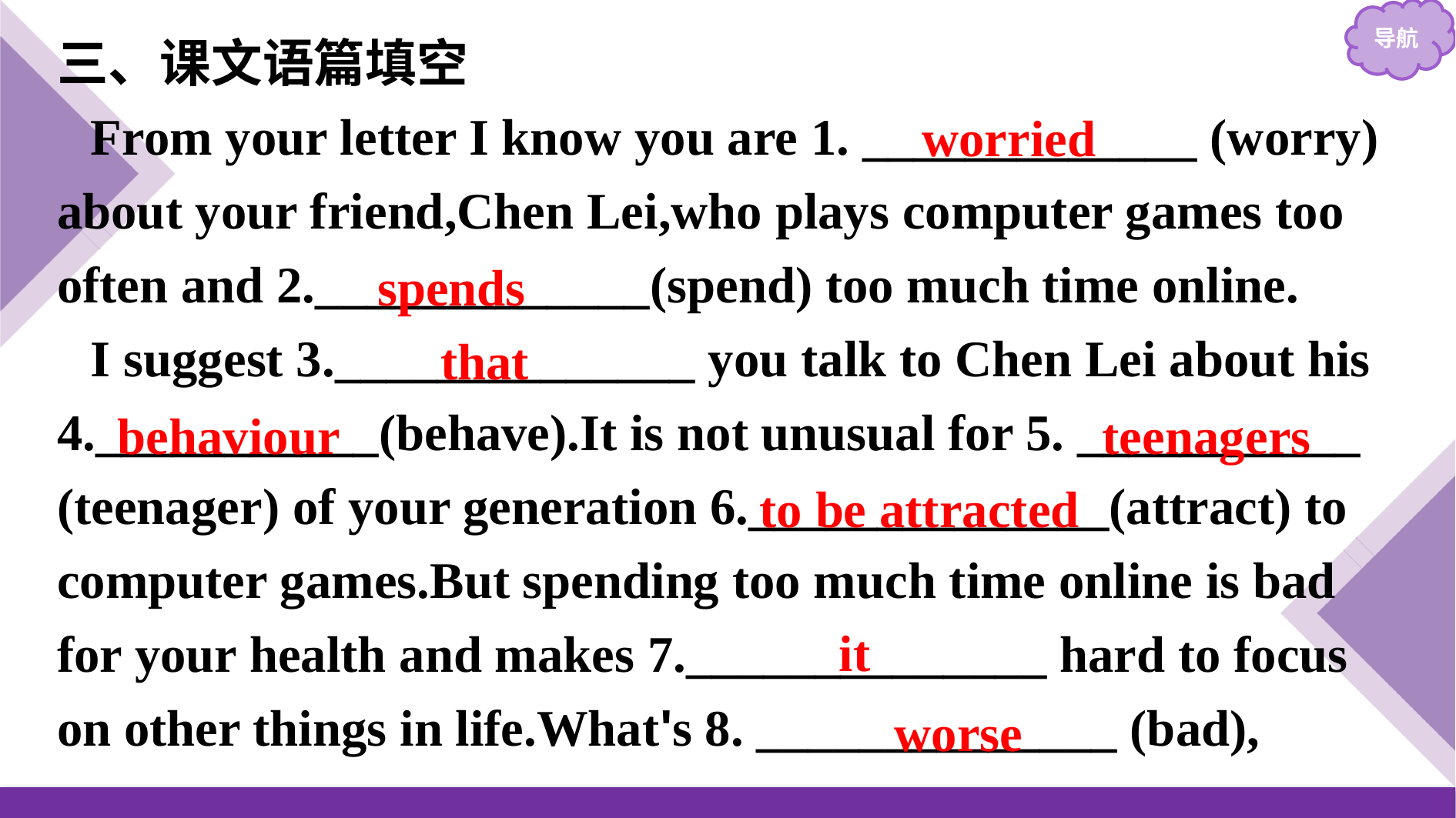

三、课文语篇填空
From your letter I know you are 1. _____________ (worry) about your friend,Chen Lei,who plays computer games too often and 2._____________(spend) too much time online.
I suggest 3.______________ you talk to Chen Lei about his 4.___________(behave).It is not unusual for 5. ___________ (teenager) of your generation 6.______________(attract) to computer games.But spending too much time online is bad for your health and makes 7.______________ hard to focus on other things in life.What's 8. ______________ (bad),
worried
spends
that
behaviour
teenagers
to be attracted
it
worse